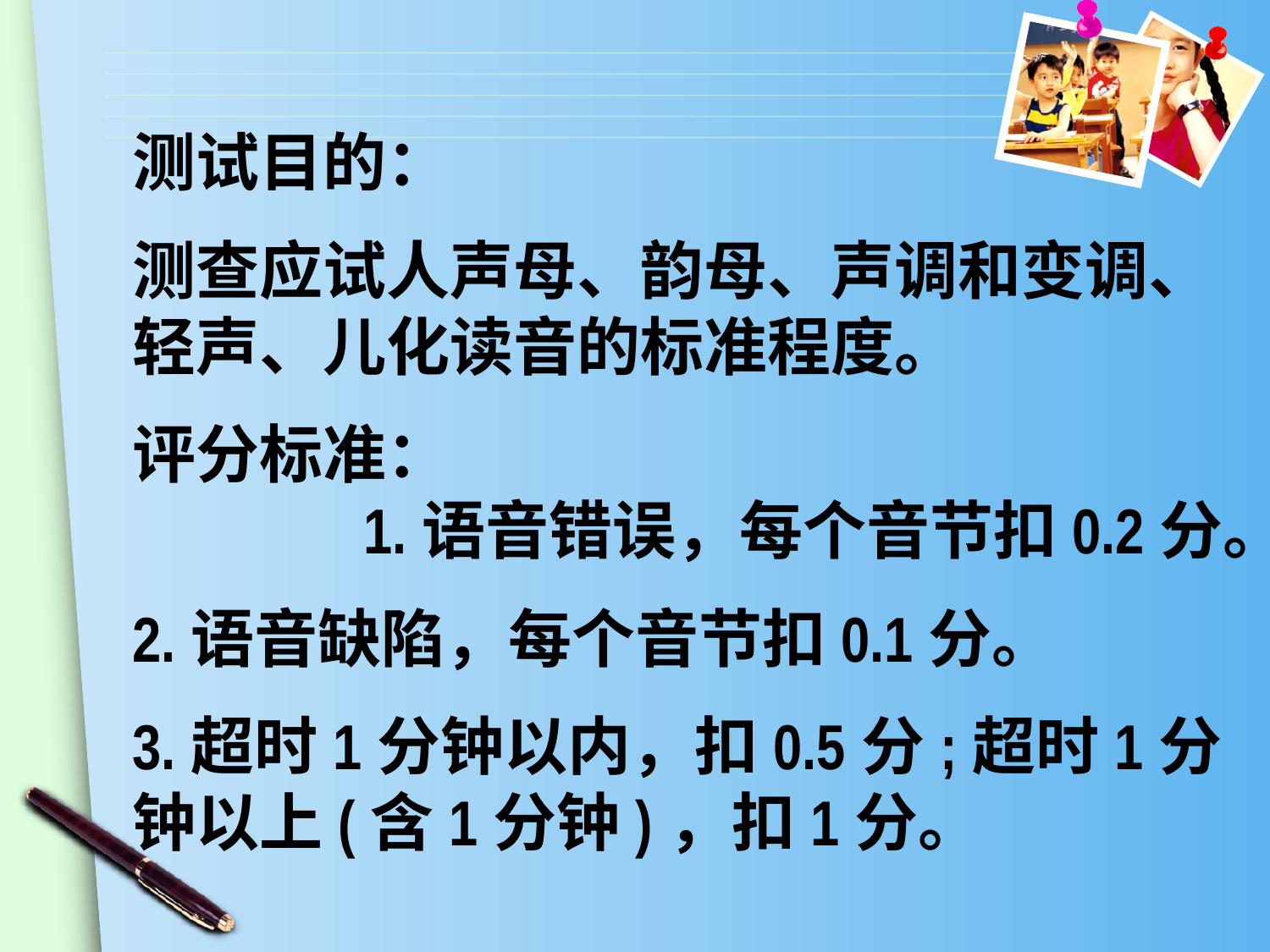

测试目的：
测查应试人声母、韵母、声调和变调、轻声、儿化读音的标准程度。
评分标准：                                                                      1.语音错误，每个音节扣0.2分。
2.语音缺陷，每个音节扣0.1分。
3.超时1分钟以内，扣0.5分;超时1分钟以上(含1分钟)，扣1分。